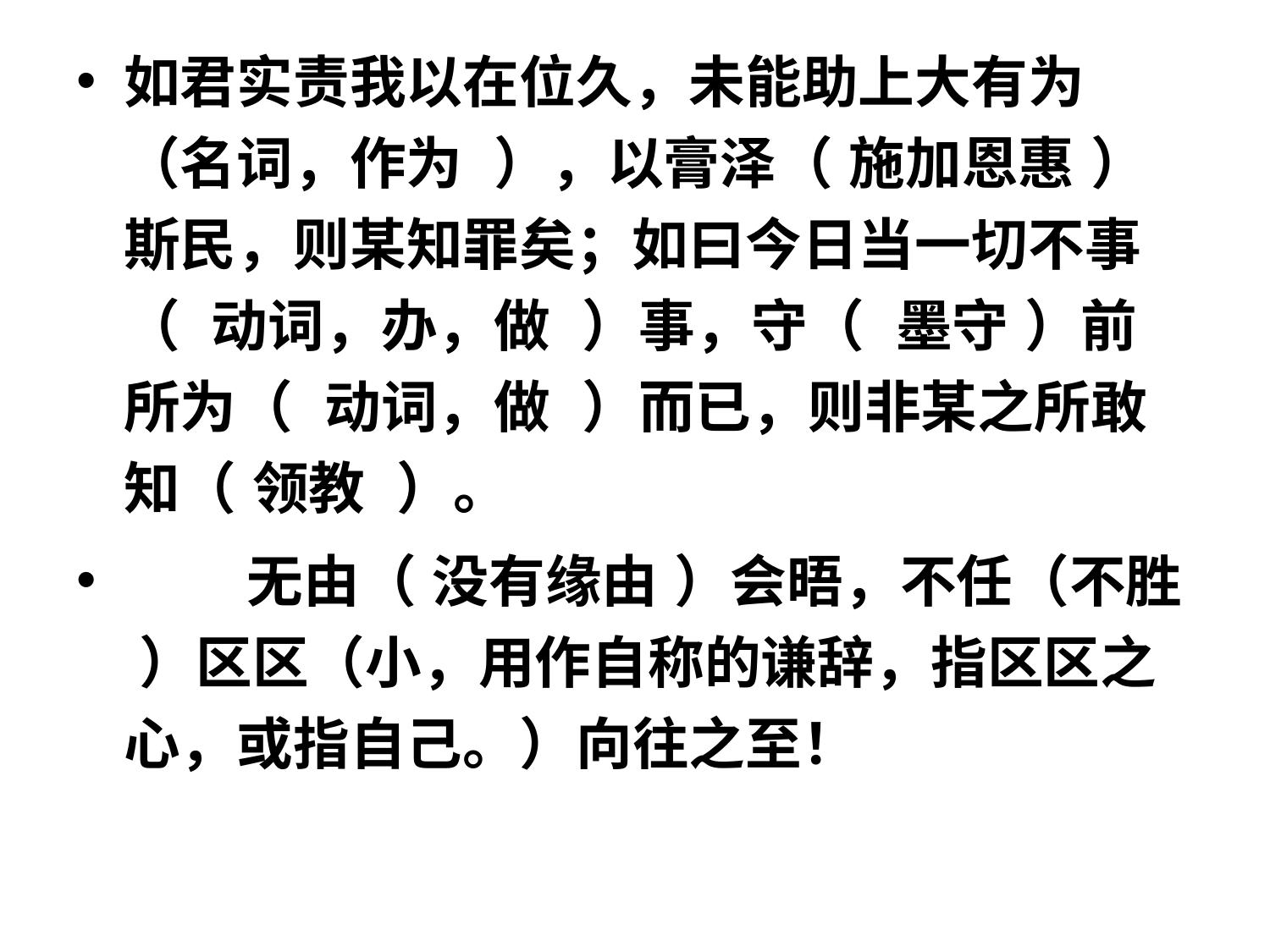

#
如君实责我以在位久，未能助上大有为（名词，作为  ），以膏泽（ 施加恩惠 ）斯民，则某知罪矣；如曰今日当一切不事（  动词，办，做  ）事，守（  墨守 ）前所为（  动词，做  ）而已，则非某之所敢知（ 领教  ）。
       无由（ 没有缘由 ）会晤，不任（不胜  ）区区（小，用作自称的谦辞，指区区之心，或指自己。）向往之至！